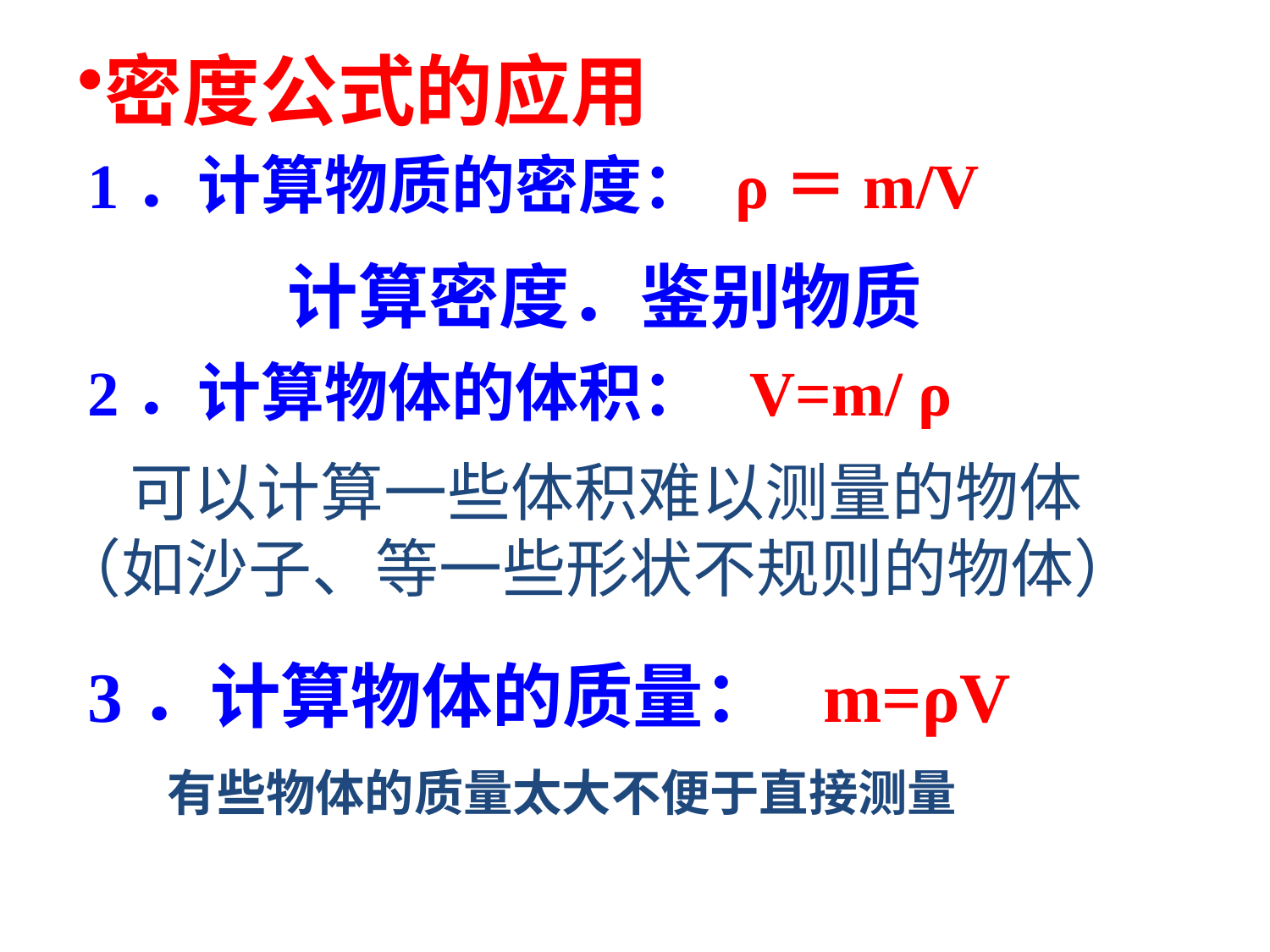

密度公式的应用
1．计算物质的密度： ρ＝m/V
计算密度．鉴别物质
2．计算物体的体积：  V=m/ ρ
    可以计算一些体积难以测量的物体
（如沙子、等一些形状不规则的物体）
3．计算物体的质量：  m=ρV
有些物体的质量太大不便于直接测量